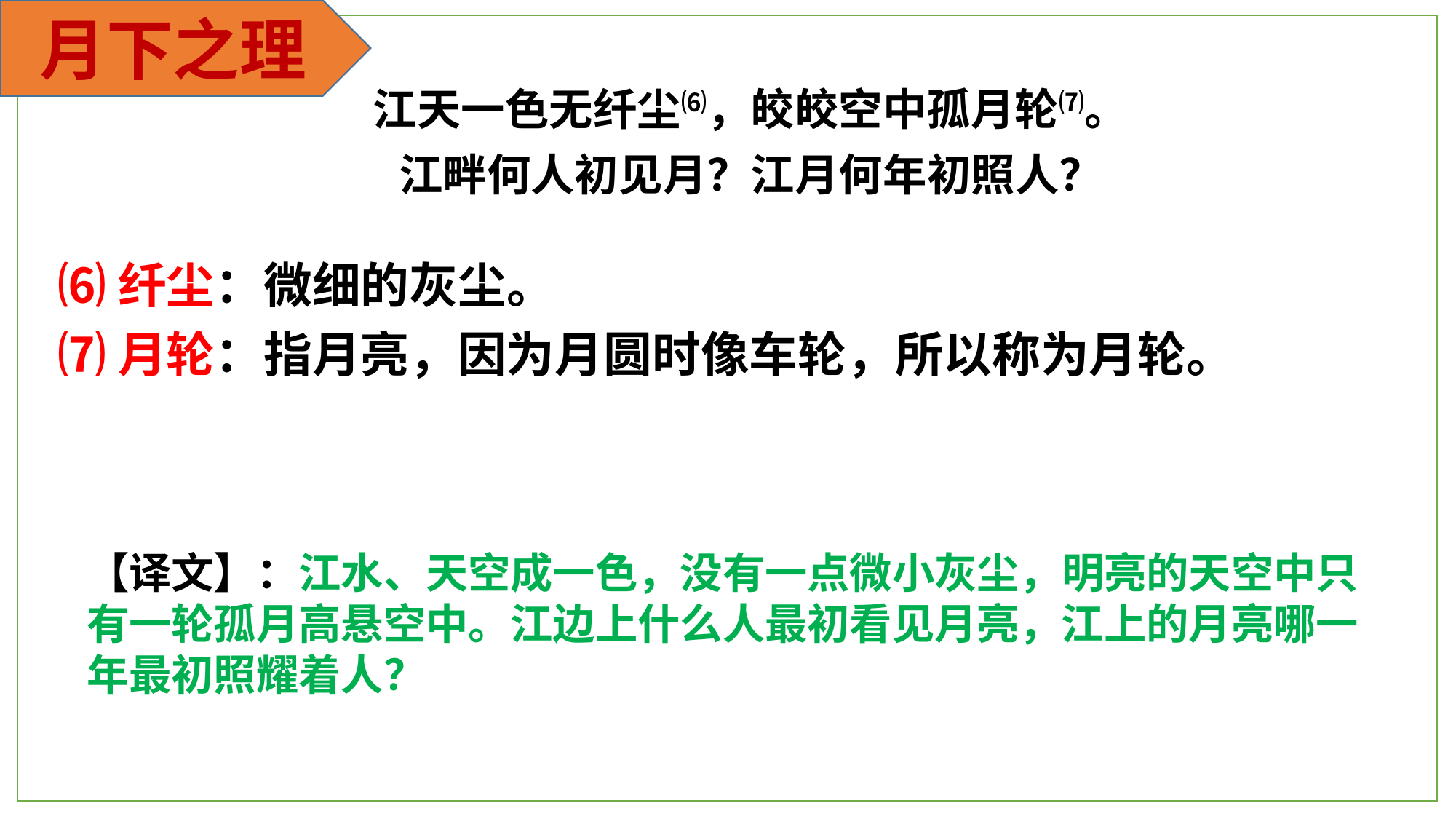

月下之理

江天一色无纤尘⑹，皎皎空中孤月轮⑺。
江畔何人初见月？江月何年初照人？
⑹纤尘：微细的灰尘。
⑺月轮：指月亮，因为月圆时像车轮，所以称为月轮。
【译文】：江水、天空成一色，没有一点微小灰尘，明亮的天空中只有一轮孤月高悬空中。江边上什么人最初看见月亮，江上的月亮哪一年最初照耀着人？